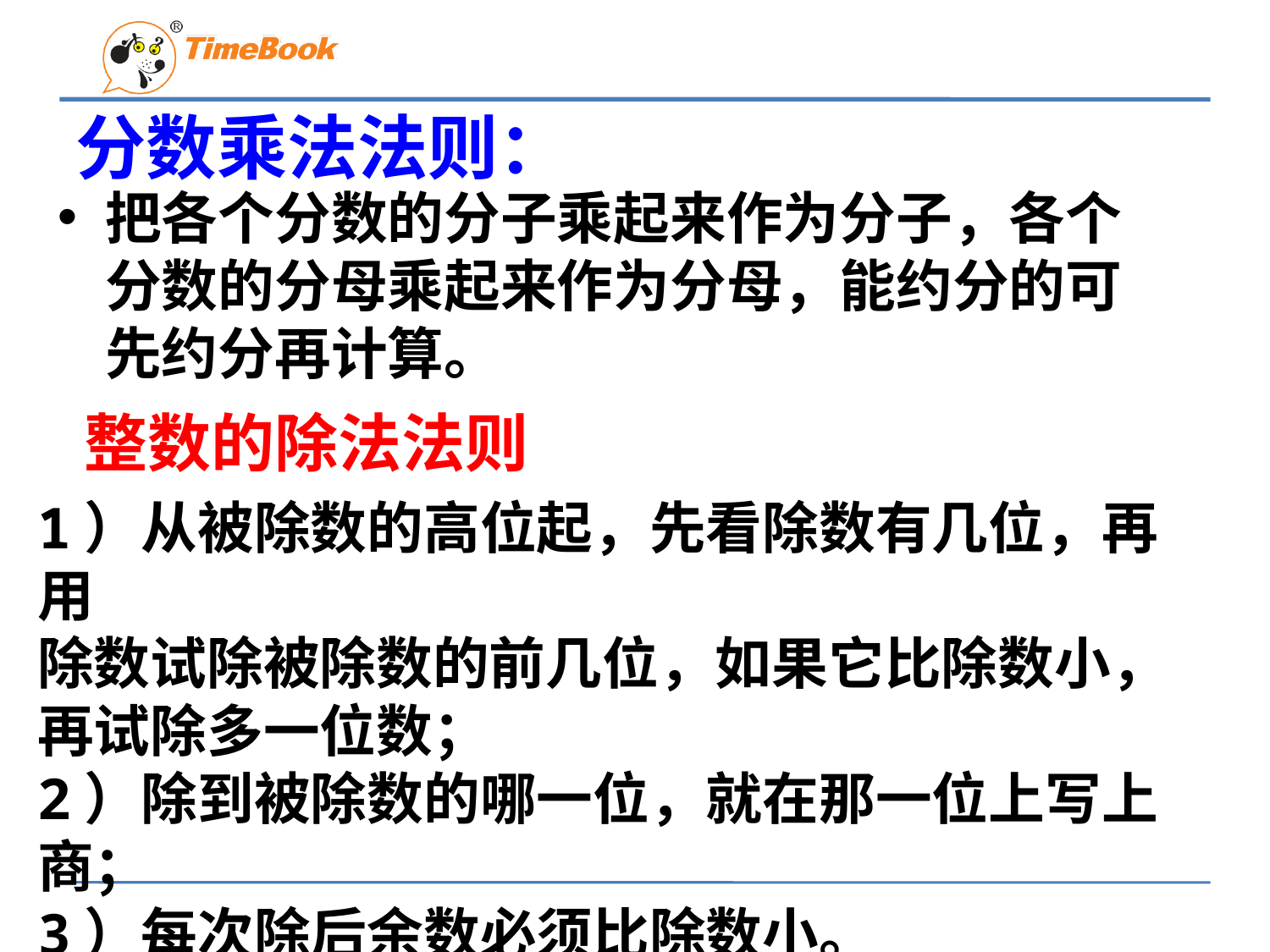

# 分数乘法法则：
把各个分数的分子乘起来作为分子，各个分数的分母乘起来作为分母，能约分的可先约分再计算。
整数的除法法则
1）从被除数的高位起，先看除数有几位，再用
除数试除被除数的前几位，如果它比除数小，
再试除多一位数；
2）除到被除数的哪一位，就在那一位上写上商；
3）每次除后余数必须比除数小。